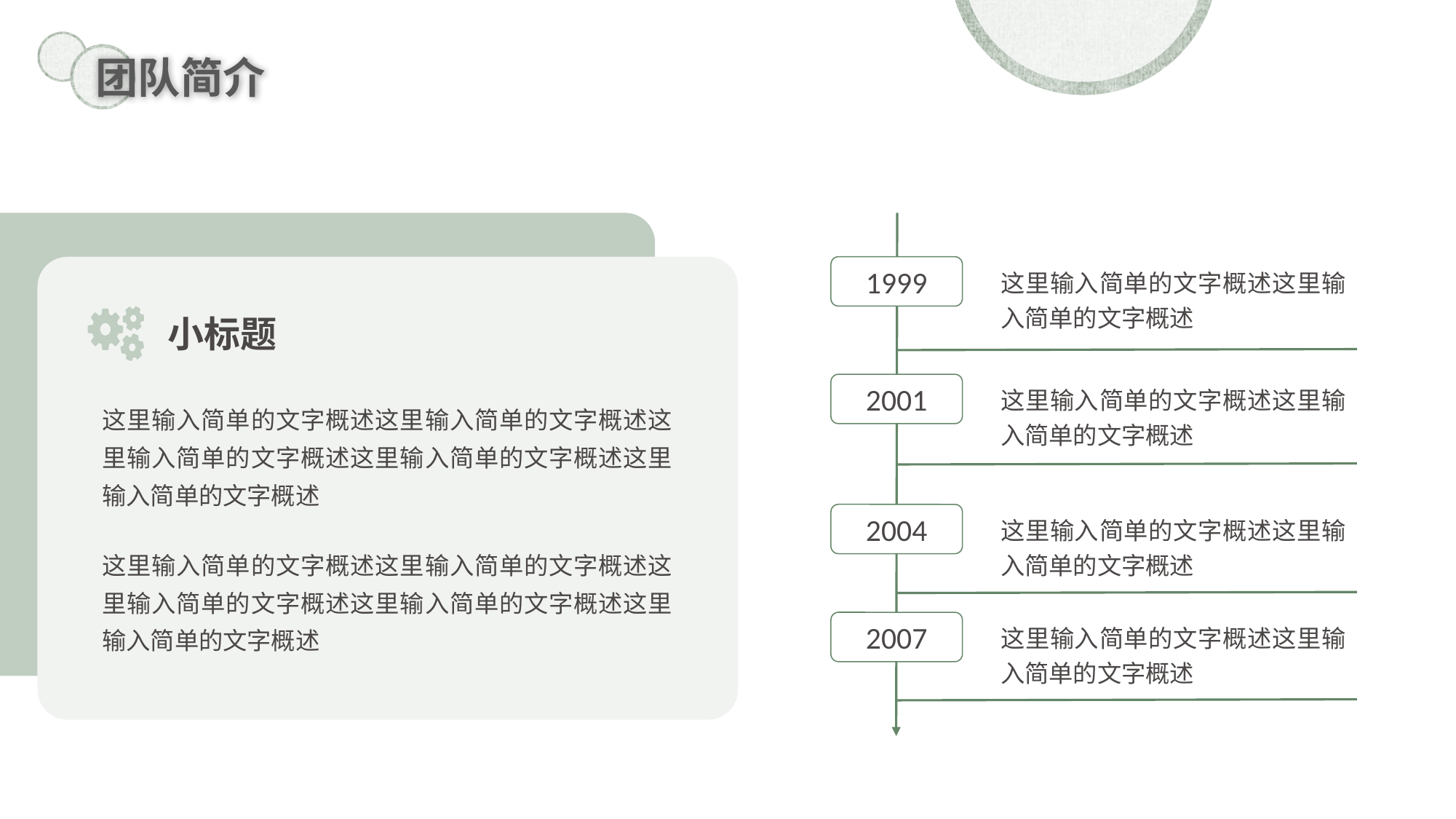

团队简介

1999
这里输入简单的文字概述这里输入简单的文字概述

小标题
2001
这里输入简单的文字概述这里输入简单的文字概述
这里输入简单的文字概述这里输入简单的文字概述这里输入简单的文字概述这里输入简单的文字概述这里输入简单的文字概述
2004
这里输入简单的文字概述这里输入简单的文字概述
这里输入简单的文字概述这里输入简单的文字概述这里输入简单的文字概述这里输入简单的文字概述这里输入简单的文字概述
2007
这里输入简单的文字概述这里输入简单的文字概述